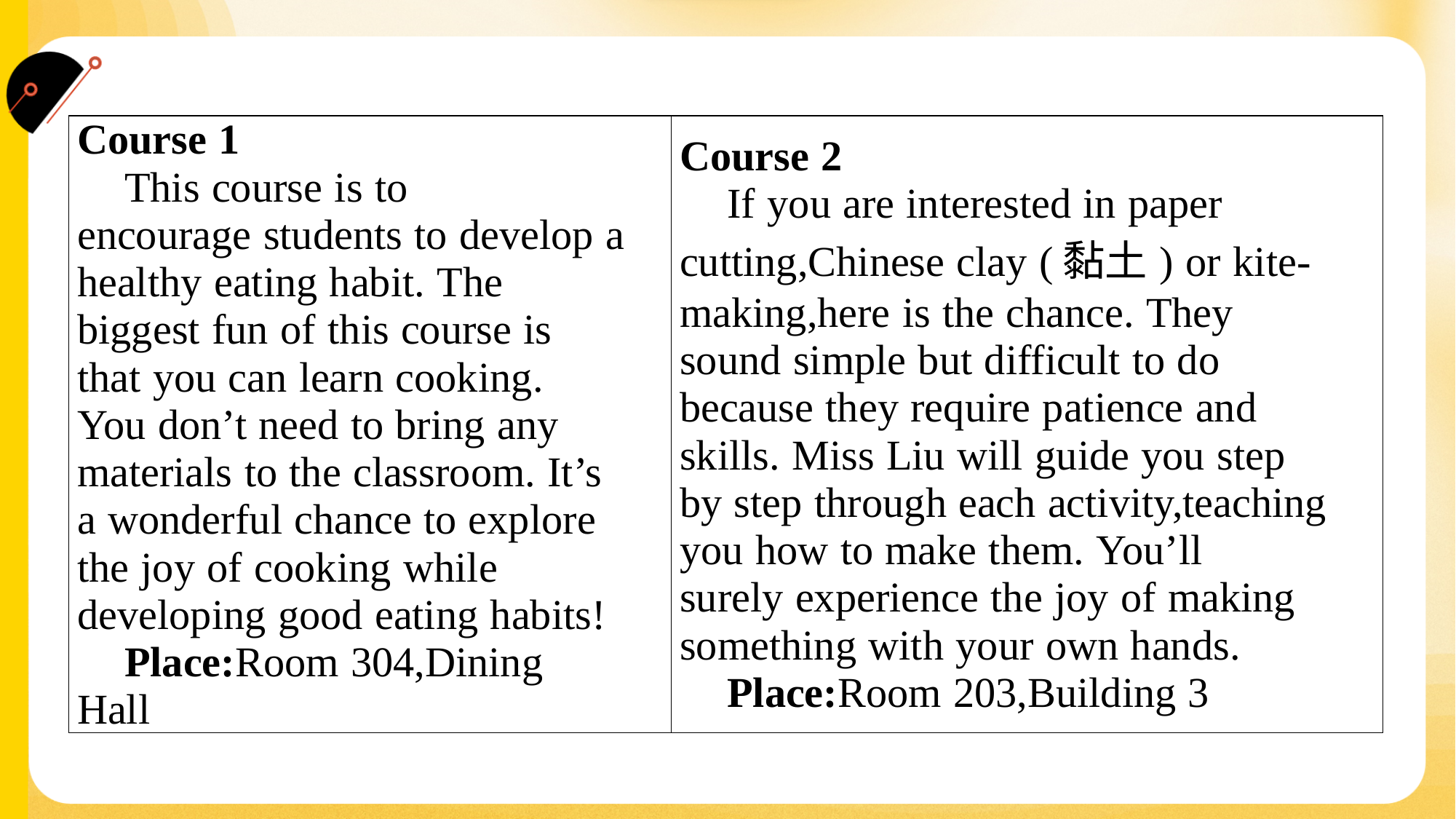

| Course 1 This course is to encourage students to develop a healthy eating habit. The biggest fun of this course is that you can learn cooking. You don’t need to bring any materials to the classroom. It’s a wonderful chance to explore the joy of cooking while developing good eating habits! Place:Room 304,Dining Hall | Course 2 If you are interested in paper cutting,Chinese clay (黏土) or kite- making,here is the chance. They sound simple but difficult to do because they require patience and skills. Miss Liu will guide you step by step through each activity,teaching you how to make them. You’ll surely experience the joy of making something with your own hands. Place:Room 203,Building 3 |
| --- | --- |